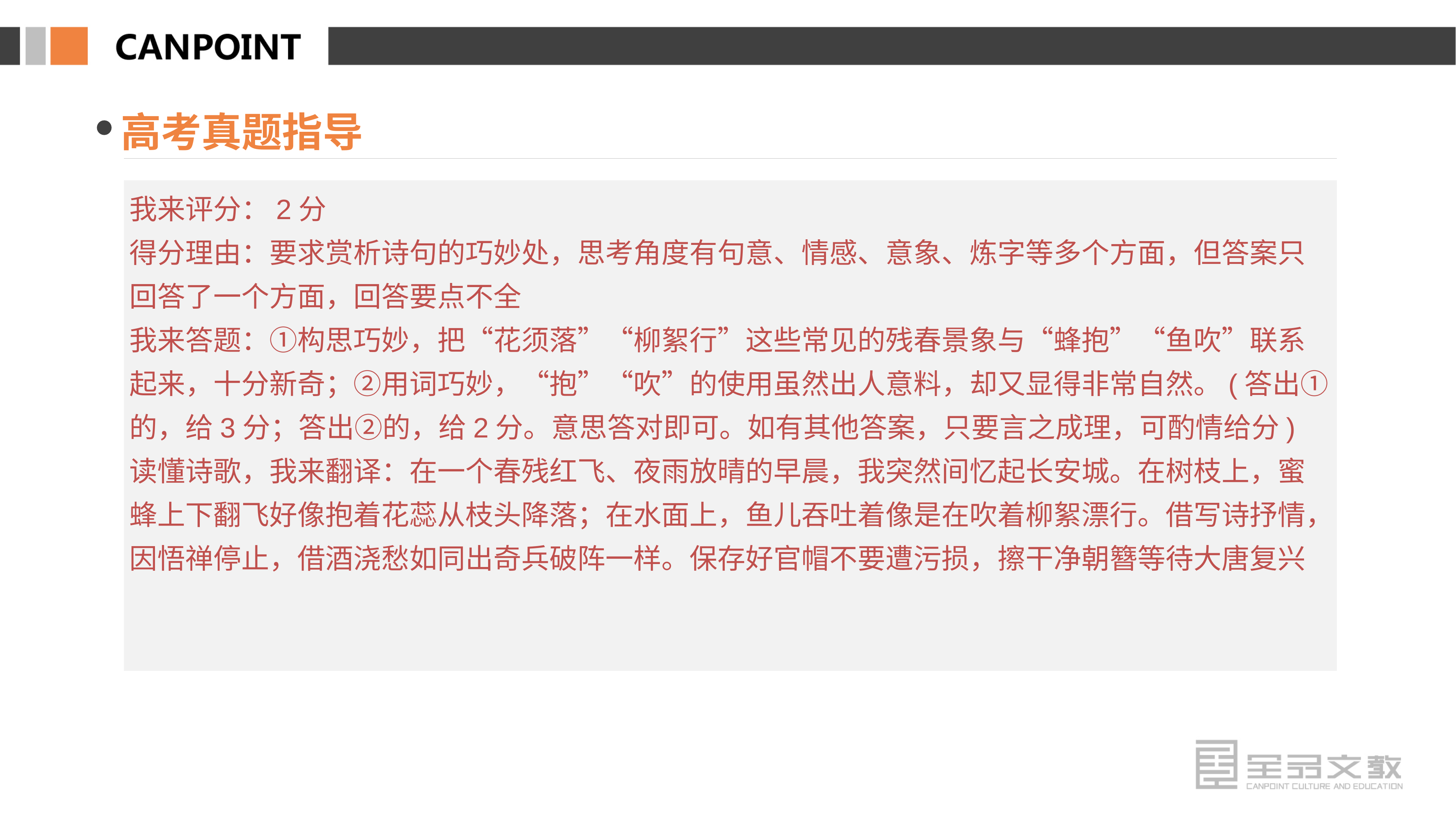

高考真题指导

我来评分：2分
得分理由：要求赏析诗句的巧妙处，思考角度有句意、情感、意象、炼字等多个方面，但答案只回答了一个方面，回答要点不全
我来答题：①构思巧妙，把“花须落”“柳絮行”这些常见的残春景象与“蜂抱”“鱼吹”联系起来，十分新奇；②用词巧妙，“抱”“吹”的使用虽然出人意料，却又显得非常自然。(答出①的，给3分；答出②的，给2分。意思答对即可。如有其他答案，只要言之成理，可酌情给分)
读懂诗歌，我来翻译：在一个春残红飞、夜雨放晴的早晨，我突然间忆起长安城。在树枝上，蜜蜂上下翻飞好像抱着花蕊从枝头降落；在水面上，鱼儿吞吐着像是在吹着柳絮漂行。借写诗抒情，因悟禅停止，借酒浇愁如同出奇兵破阵一样。保存好官帽不要遭污损，擦干净朝簪等待大唐复兴